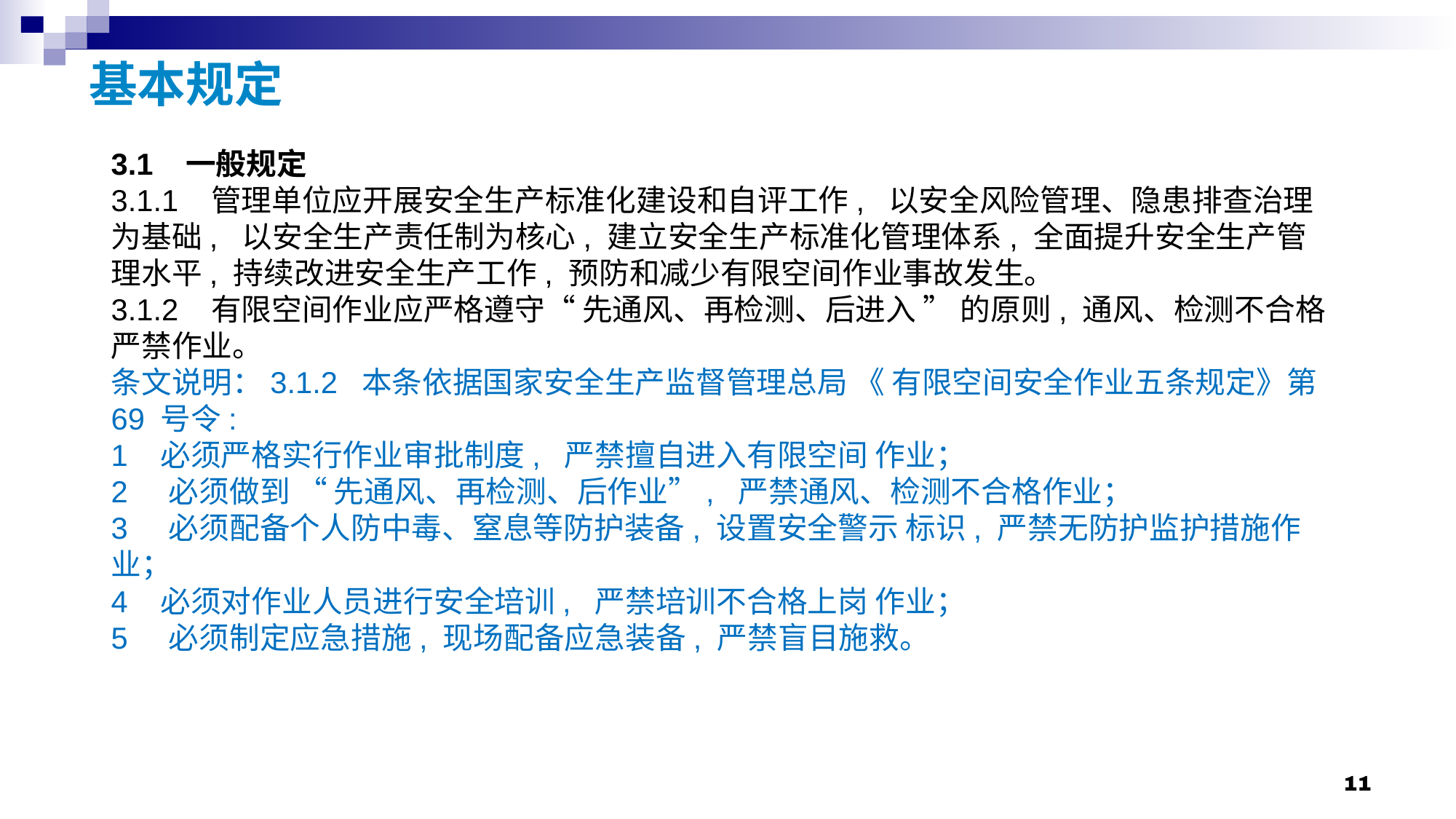

# 基本规定
3.1   一般规定
3.1.1   管理单位应开展安全生产标准化建设和自评工作,  以安全风险管理、隐患排查治理为基础,  以安全生产责任制为核心, 建立安全生产标准化管理体系, 全面提升安全生产管理水平, 持续改进安全生产工作, 预防和减少有限空间作业事故发生。
3.1.2   有限空间作业应严格遵守“ 先通风、再检测、后进入 ” 的原则, 通风、检测不合格严禁作业。
条文说明：3.1.2  本条依据国家安全生产监督管理总局 《 有限空间安全作业五条规定》第69 号令:
1   必须严格实行作业审批制度,  严禁擅自进入有限空间 作业；
2    必须做到 “ 先通风、再检测、后作业”,  严禁通风、检测不合格作业；
3    必须配备个人防中毒、窒息等防护装备, 设置安全警示 标识, 严禁无防护监护措施作业；
4   必须对作业人员进行安全培训,  严禁培训不合格上岗 作业；
5    必须制定应急措施, 现场配备应急装备, 严禁盲目施救。

11